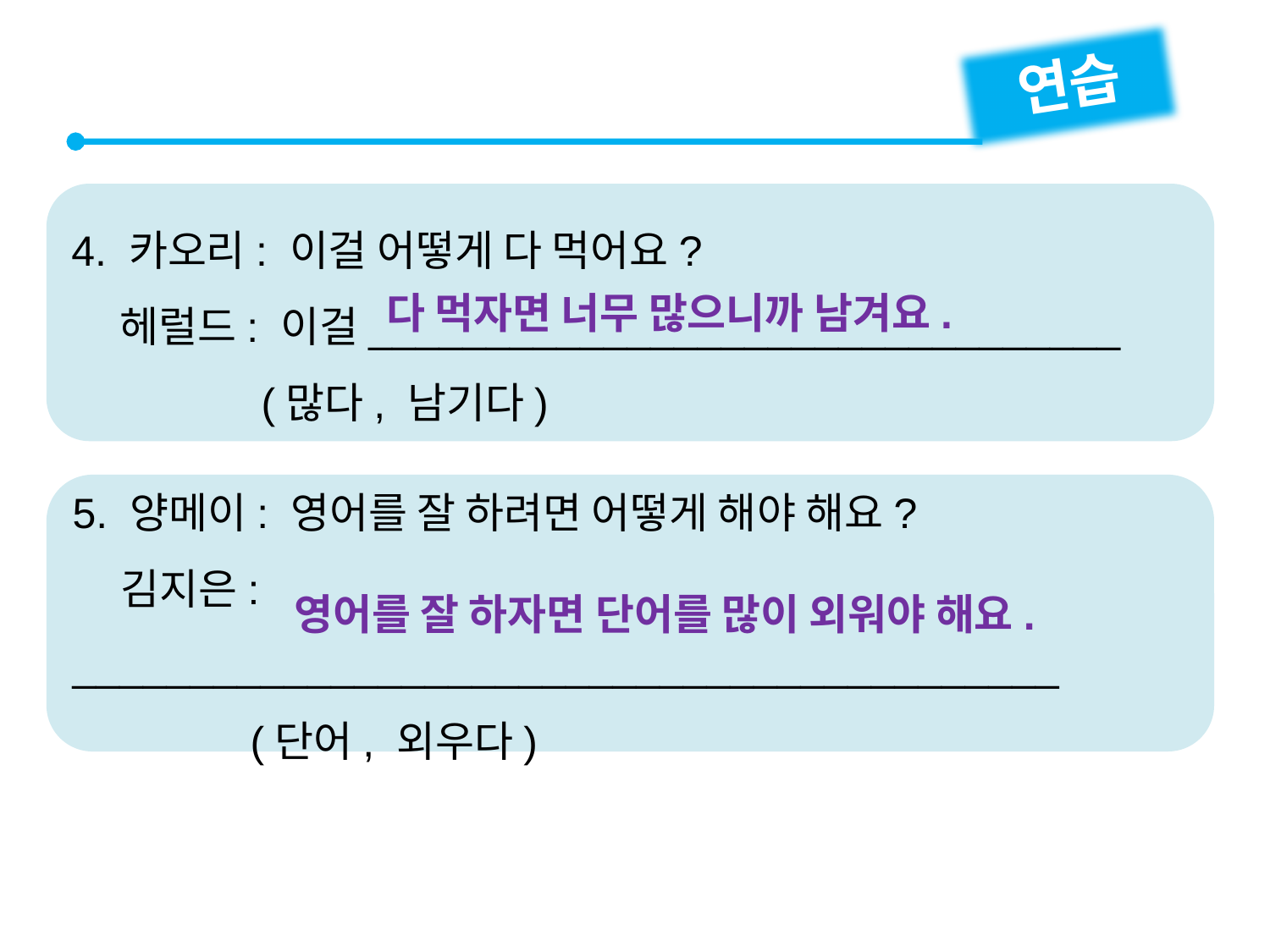

연습
4. 카오리: 이걸 어떻게 다 먹어요?
    헤럴드: 이걸________________________________
                (많다, 남기다)
다 먹자면 너무 많으니까 남겨요.
5. 양메이: 영어를 잘 하려면 어떻게 해야 해요?
    김지은: __________________________________________
               (단어, 외우다)
영어를 잘 하자면 단어를 많이 외워야 해요.